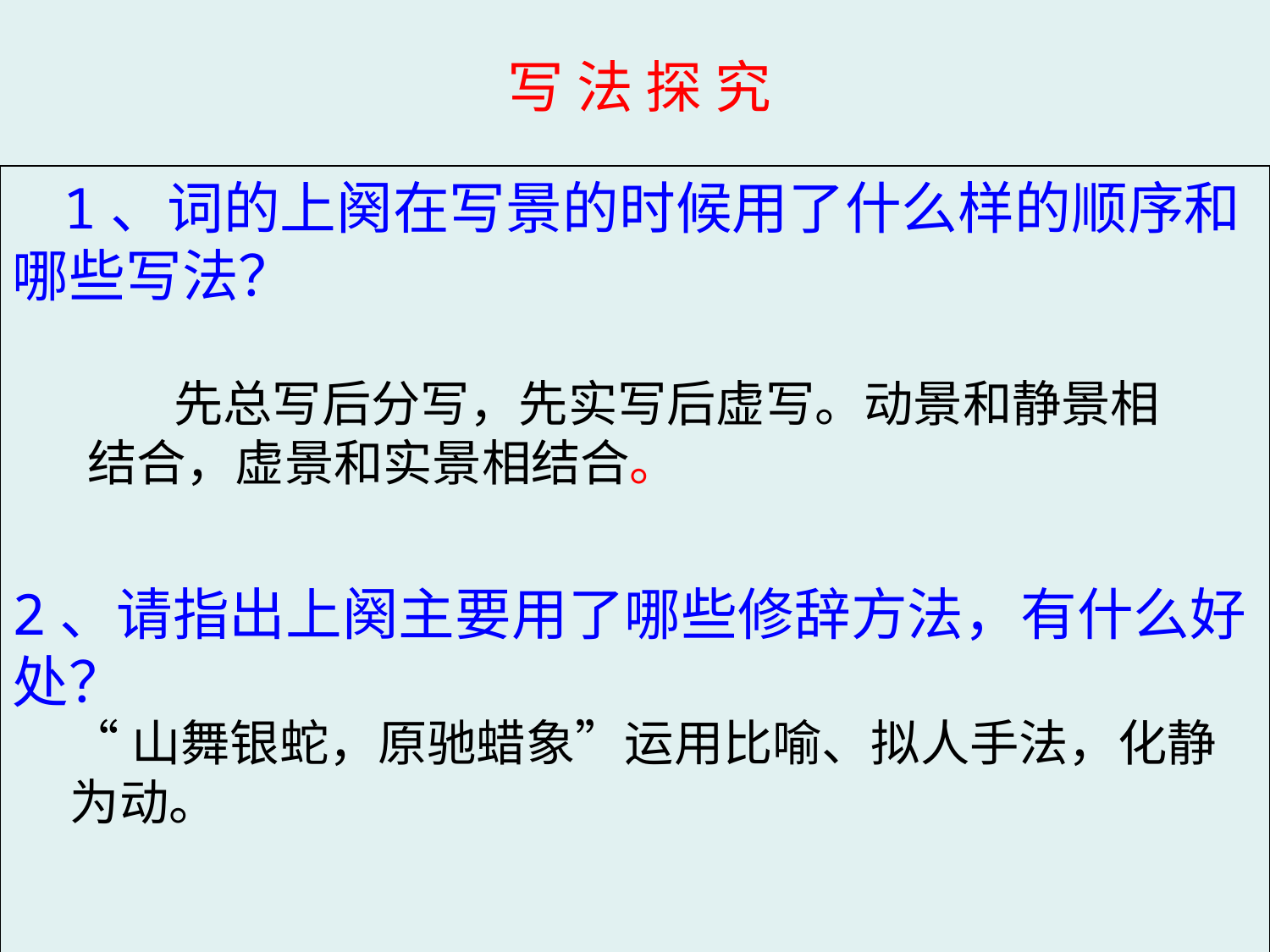

写 法 探 究
  1、词的上阕在写景的时候用了什么样的顺序和哪些写法？

2、请指出上阕主要用了哪些修辞方法，有什么好处？

  .
        先总写后分写，先实写后虚写。动景和静景相结合，虚景和实景相结合。
“山舞银蛇，原驰蜡象”运用比喻、拟人手法，化静
为动。

#